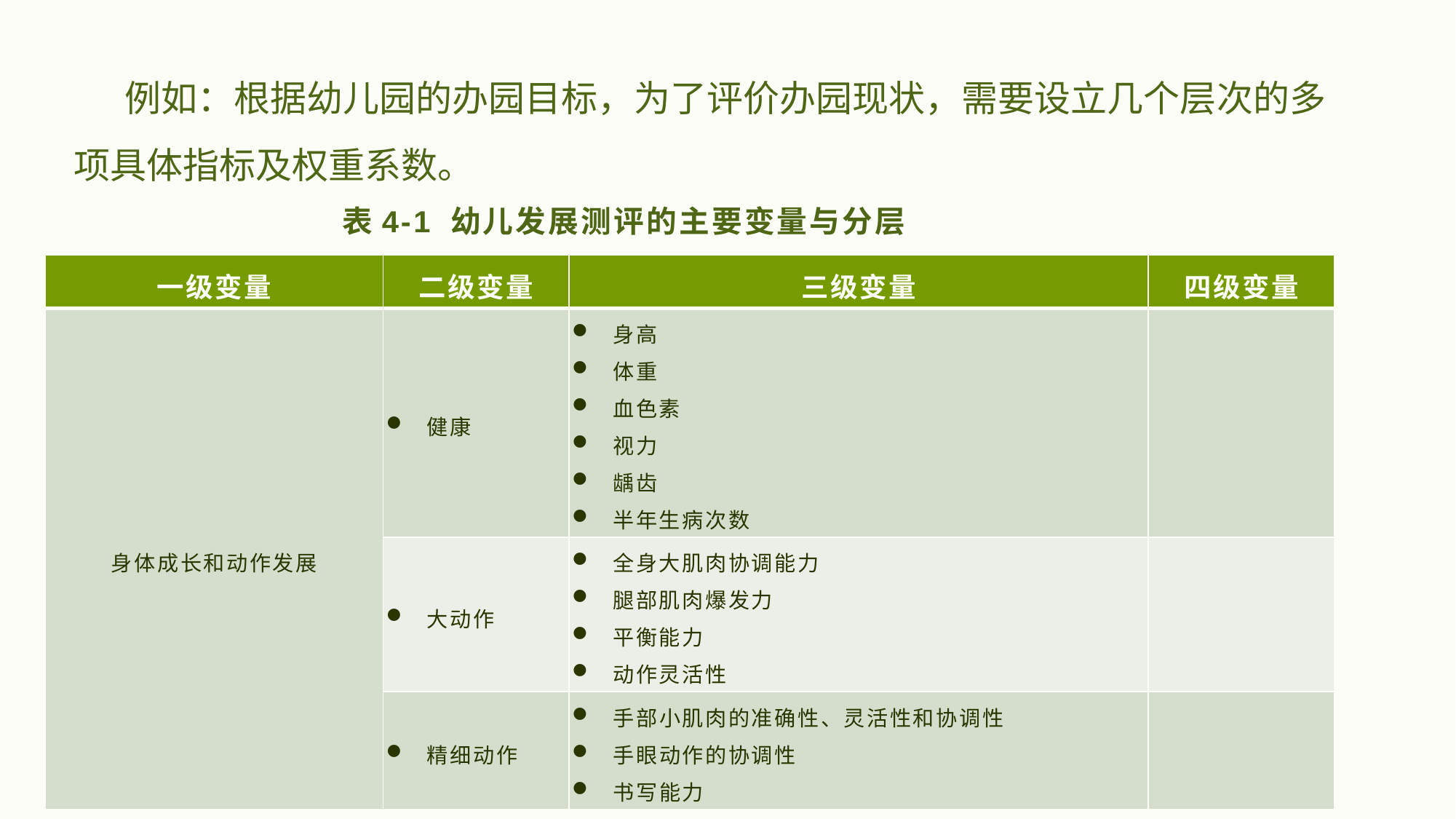

# 例如：根据幼儿园的办园目标，为了评价办园现状，需要设立几个层次的多项具体指标及权重系数。
表4-1 幼儿发展测评的主要变量与分层
| 一级变量 | 二级变量 | 三级变量 | 四级变量 |
| --- | --- | --- | --- |
| 身体成长和动作发展 | 健康 | 身高 体重 血色素 视力 龋齿 半年生病次数 |  |
|  | 大动作 | 全身大肌肉协调能力 腿部肌肉爆发力 平衡能力 动作灵活性 |  |
|  | 精细动作 | 手部小肌肉的准确性、灵活性和协调性 手眼动作的协调性 书写能力 |  |